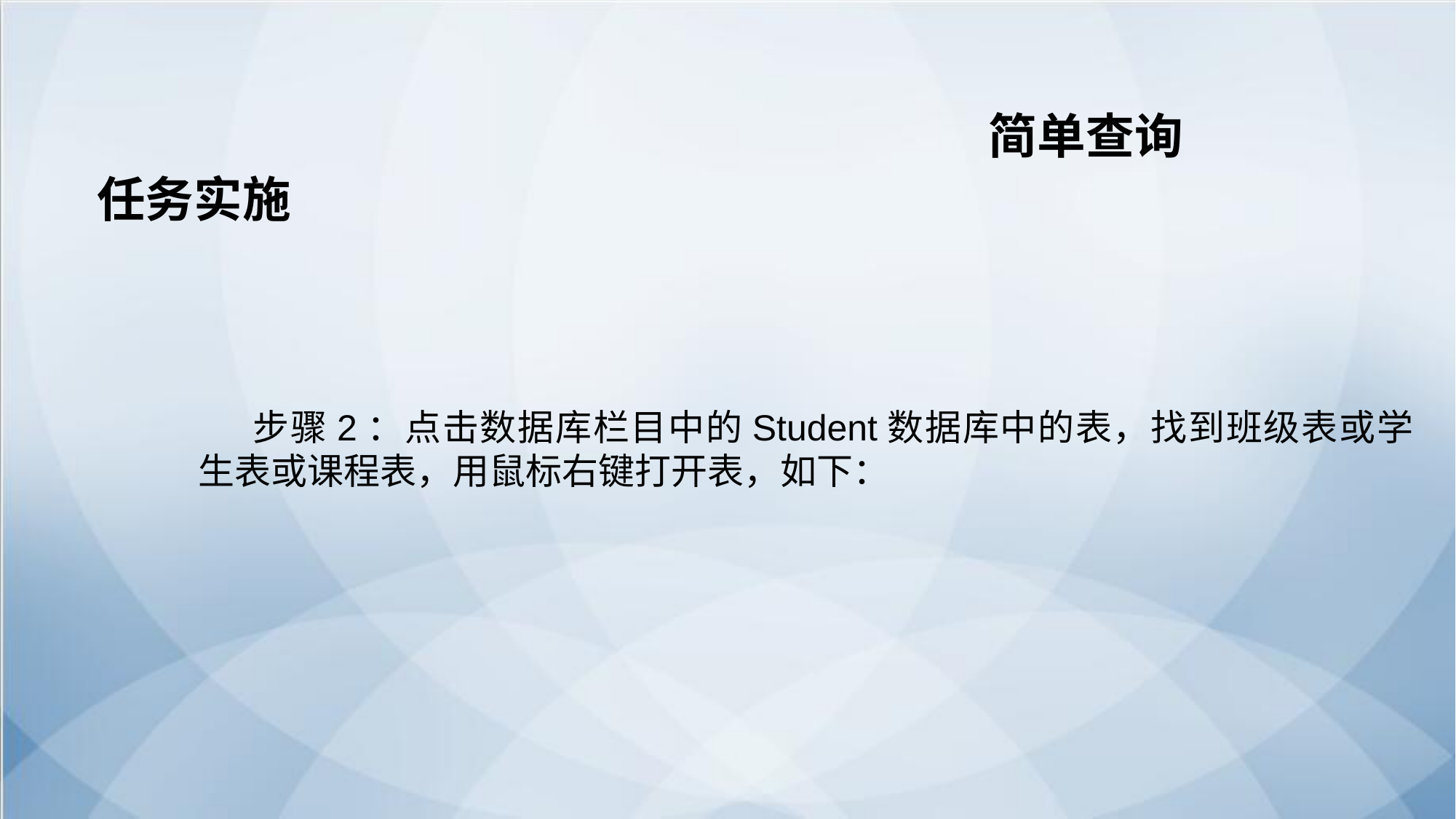

简单查询
任务实施

步骤2：点击数据库栏目中的Student数据库中的表，找到班级表或学生表或课程表，用鼠标右键打开表，如下：